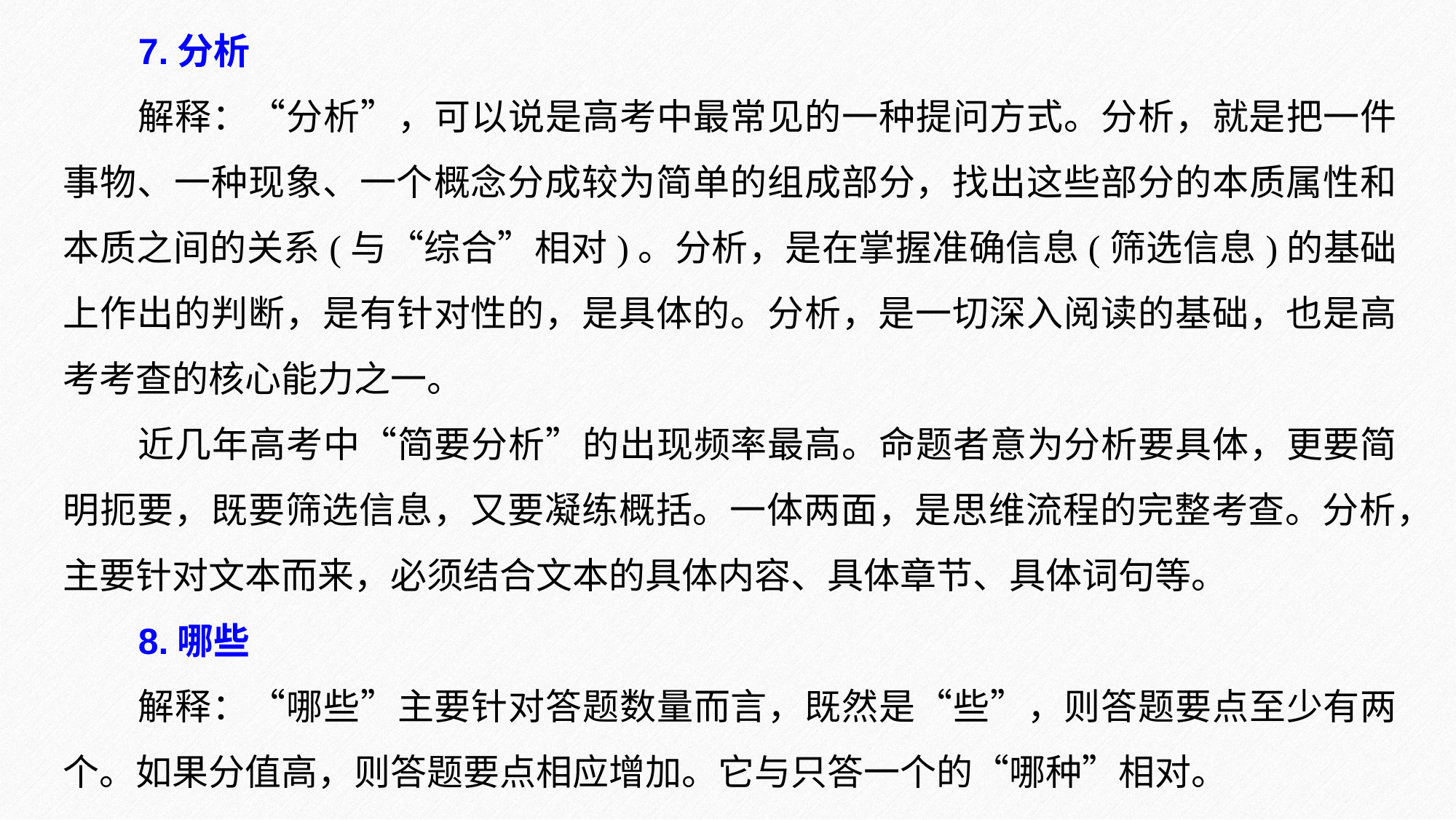

7.分析
解释：“分析”，可以说是高考中最常见的一种提问方式。分析，就是把一件事物、一种现象、一个概念分成较为简单的组成部分，找出这些部分的本质属性和本质之间的关系(与“综合”相对)。分析，是在掌握准确信息(筛选信息)的基础上作出的判断，是有针对性的，是具体的。分析，是一切深入阅读的基础，也是高考考查的核心能力之一。
近几年高考中“简要分析”的出现频率最高。命题者意为分析要具体，更要简明扼要，既要筛选信息，又要凝练概括。一体两面，是思维流程的完整考查。分析，主要针对文本而来，必须结合文本的具体内容、具体章节、具体词句等。
8.哪些
解释：“哪些”主要针对答题数量而言，既然是“些”，则答题要点至少有两个。如果分值高，则答题要点相应增加。它与只答一个的“哪种”相对。